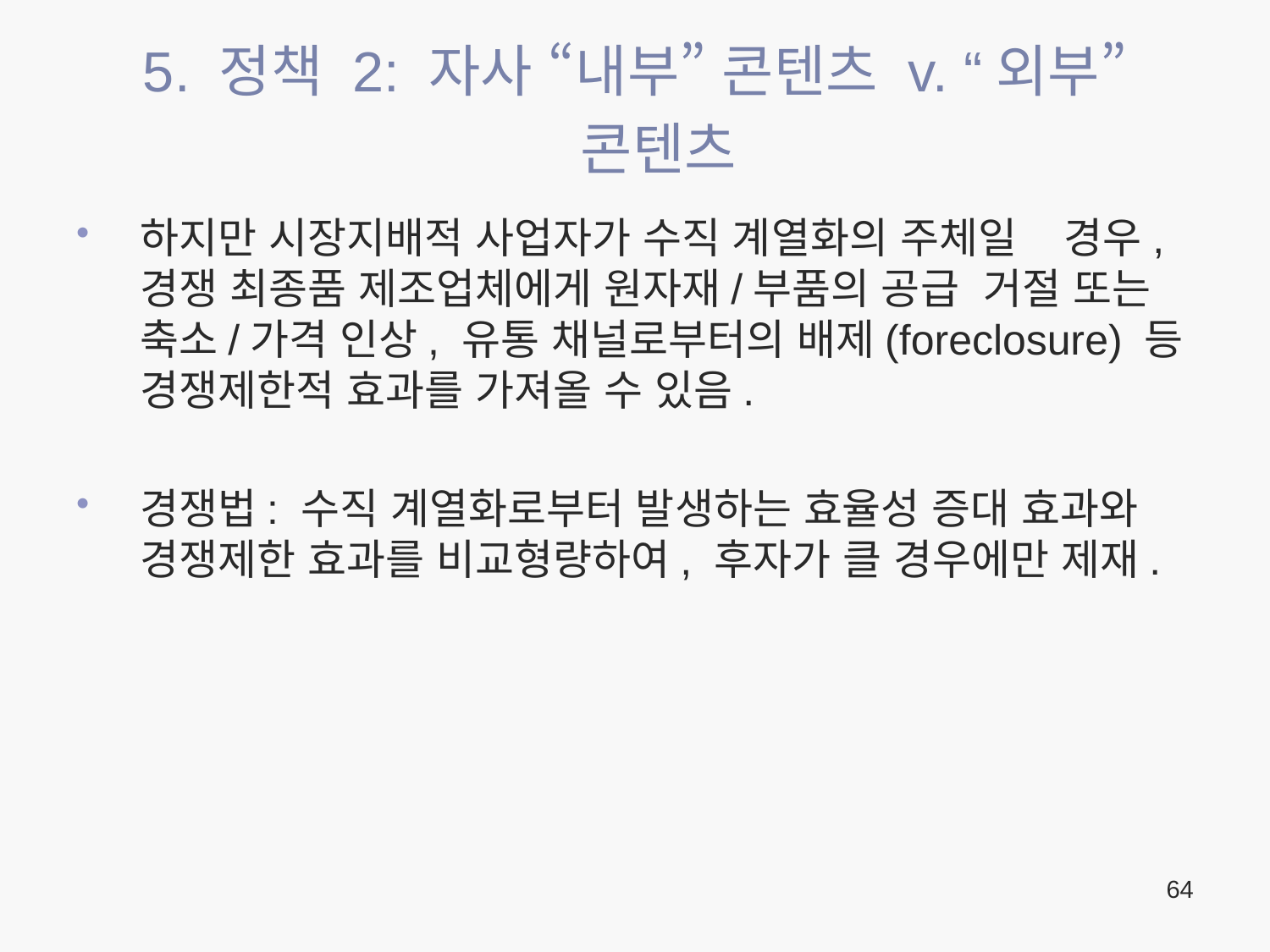

# 5. 정책 2: 자사 “내부” 콘텐츠 v. “외부” 콘텐츠
하지만 시장지배적 사업자가 수직 계열화의 주체일    경우, 경쟁 최종품 제조업체에게 원자재/부품의 공급  거절 또는 축소/가격 인상, 유통 채널로부터의 배제(foreclosure) 등 경쟁제한적 효과를 가져올 수 있음.

경쟁법: 수직 계열화로부터 발생하는 효율성 증대 효과와 경쟁제한 효과를 비교형량하여, 후자가 클 경우에만 제재.

64